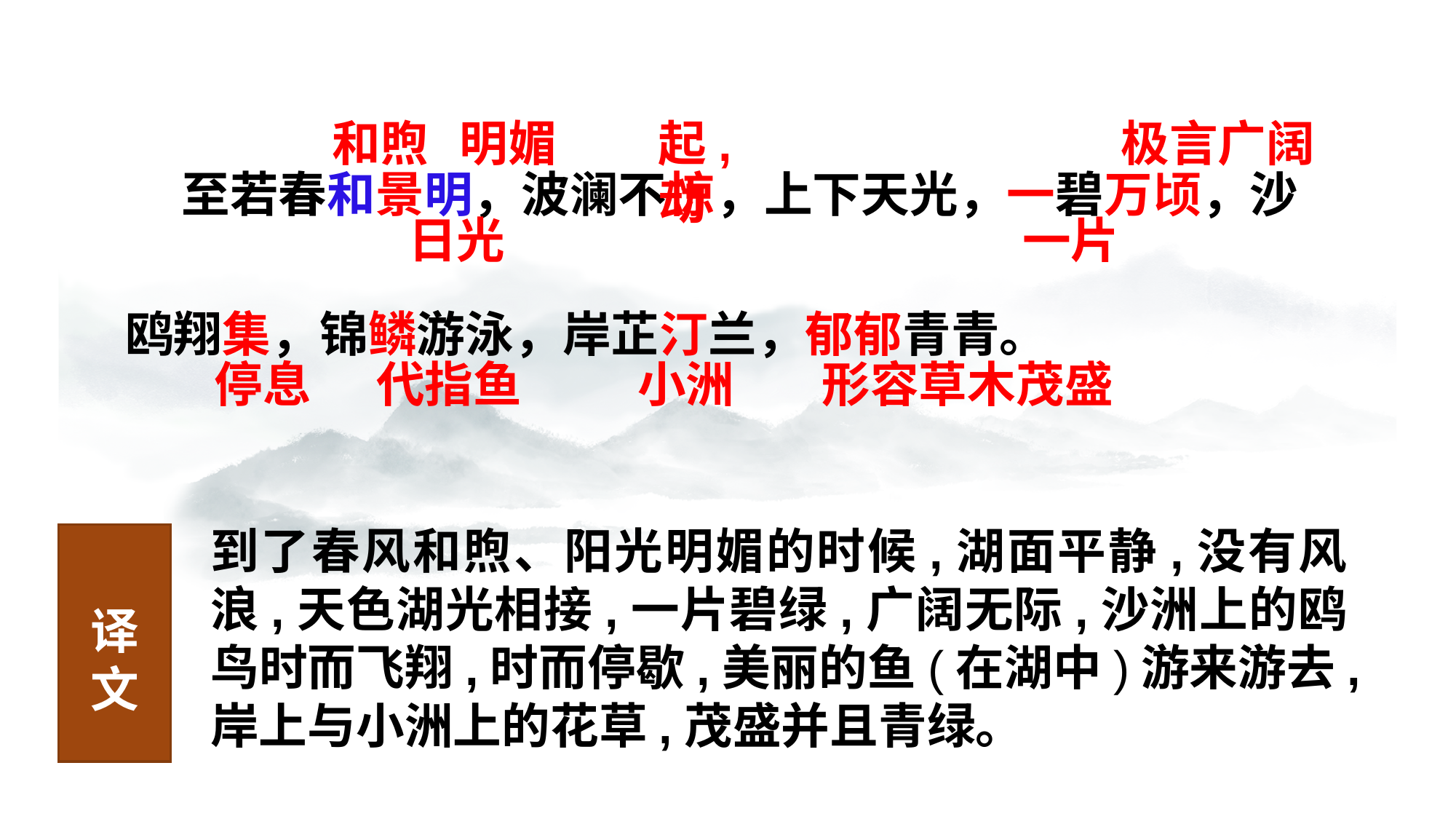

和煦
明媚
起,动
极言广阔
    至若春和景明，波澜不惊，上下天光，一碧万顷，沙

鸥翔集，锦鳞游泳，岸芷汀兰，郁郁青青。
日光
一片
停息
代指鱼
小洲
形容草木茂盛
到了春风和煦、阳光明媚的时候,湖面平静,没有风浪,天色湖光相接,一片碧绿,广阔无际,沙洲上的鸥鸟时而飞翔,时而停歇,美丽的鱼(在湖中)游来游去,岸上与小洲上的花草,茂盛并且青绿。

译文